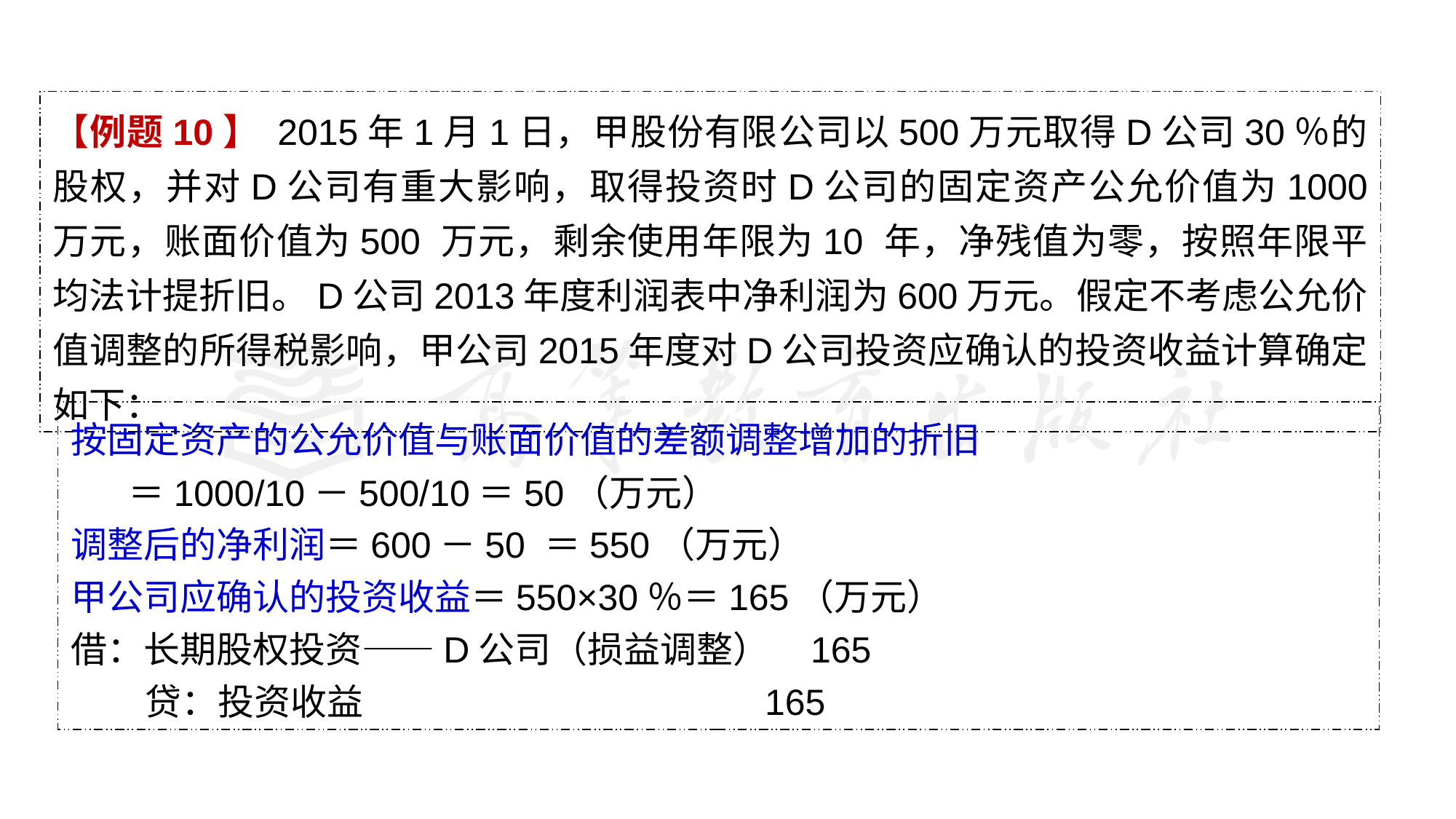

【例题10】 2015年1月1日，甲股份有限公司以500万元取得D公司30％的股权，并对D公司有重大影响，取得投资时D公司的固定资产公允价值为1000 万元，账面价值为500 万元，剩余使用年限为10 年，净残值为零，按照年限平均法计提折旧。D公司2013年度利润表中净利润为600万元。假定不考虑公允价值调整的所得税影响，甲公司2015年度对D公司投资应确认的投资收益计算确定如下：
按固定资产的公允价值与账面价值的差额调整增加的折旧
      ＝1000/10－500/10＝50（万元）
调整后的净利润＝600－50 ＝550（万元）
甲公司应确认的投资收益＝550×30％＝165（万元）
借：长期股权投资——D公司（损益调整）    165
        贷：投资收益                                                165